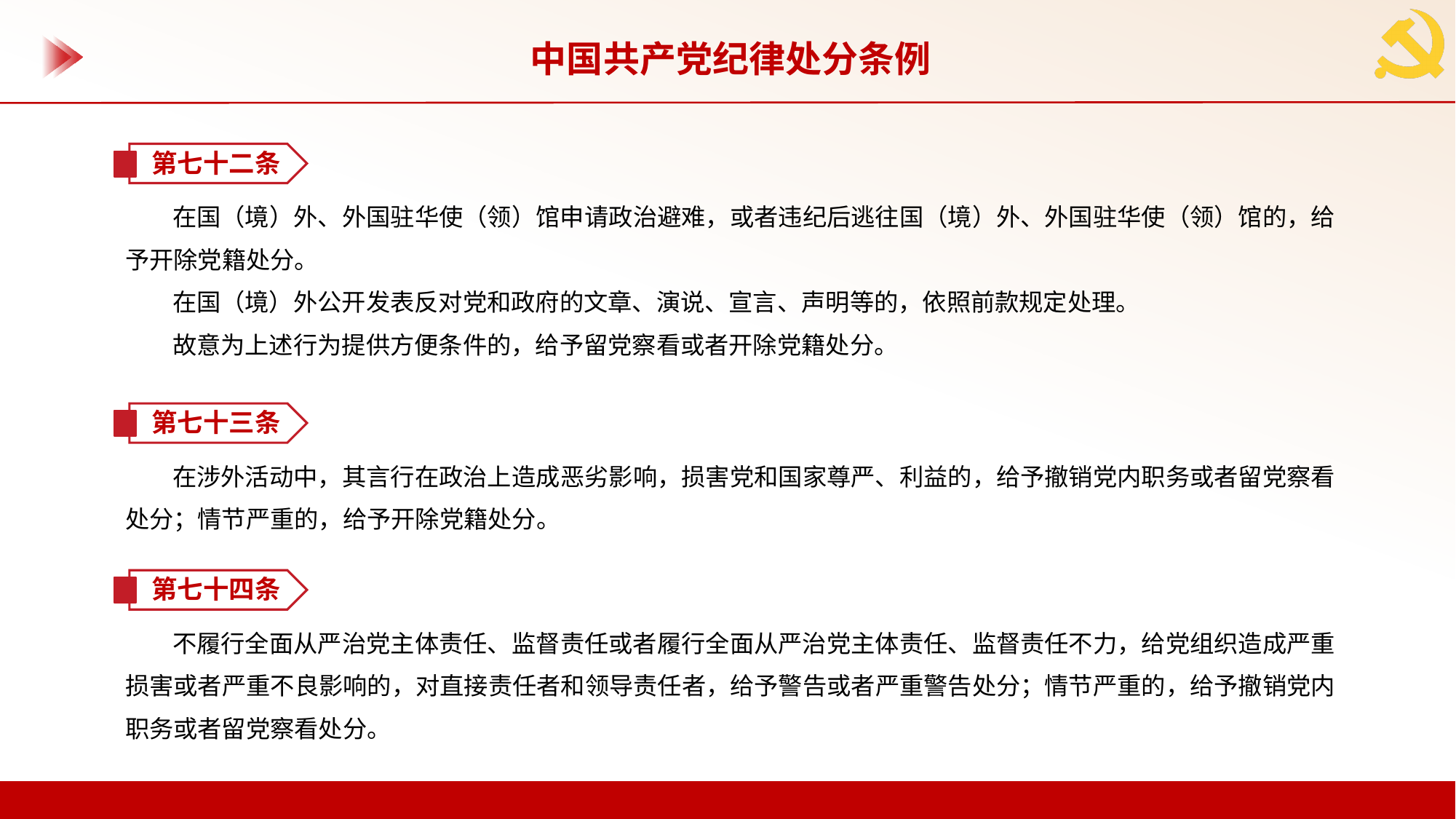

中国共产党纪律处分条例
第七十二条

在国（境）外、外国驻华使（领）馆申请政治避难，或者违纪后逃往国（境）外、外国驻华使（领）馆的，给予开除党籍处分。
在国（境）外公开发表反对党和政府的文章、演说、宣言、声明等的，依照前款规定处理。
故意为上述行为提供方便条件的，给予留党察看或者开除党籍处分。
第七十三条

在涉外活动中，其言行在政治上造成恶劣影响，损害党和国家尊严、利益的，给予撤销党内职务或者留党察看处分；情节严重的，给予开除党籍处分。
第七十四条

不履行全面从严治党主体责任、监督责任或者履行全面从严治党主体责任、监督责任不力，给党组织造成严重损害或者严重不良影响的，对直接责任者和领导责任者，给予警告或者严重警告处分；情节严重的，给予撤销党内职务或者留党察看处分。